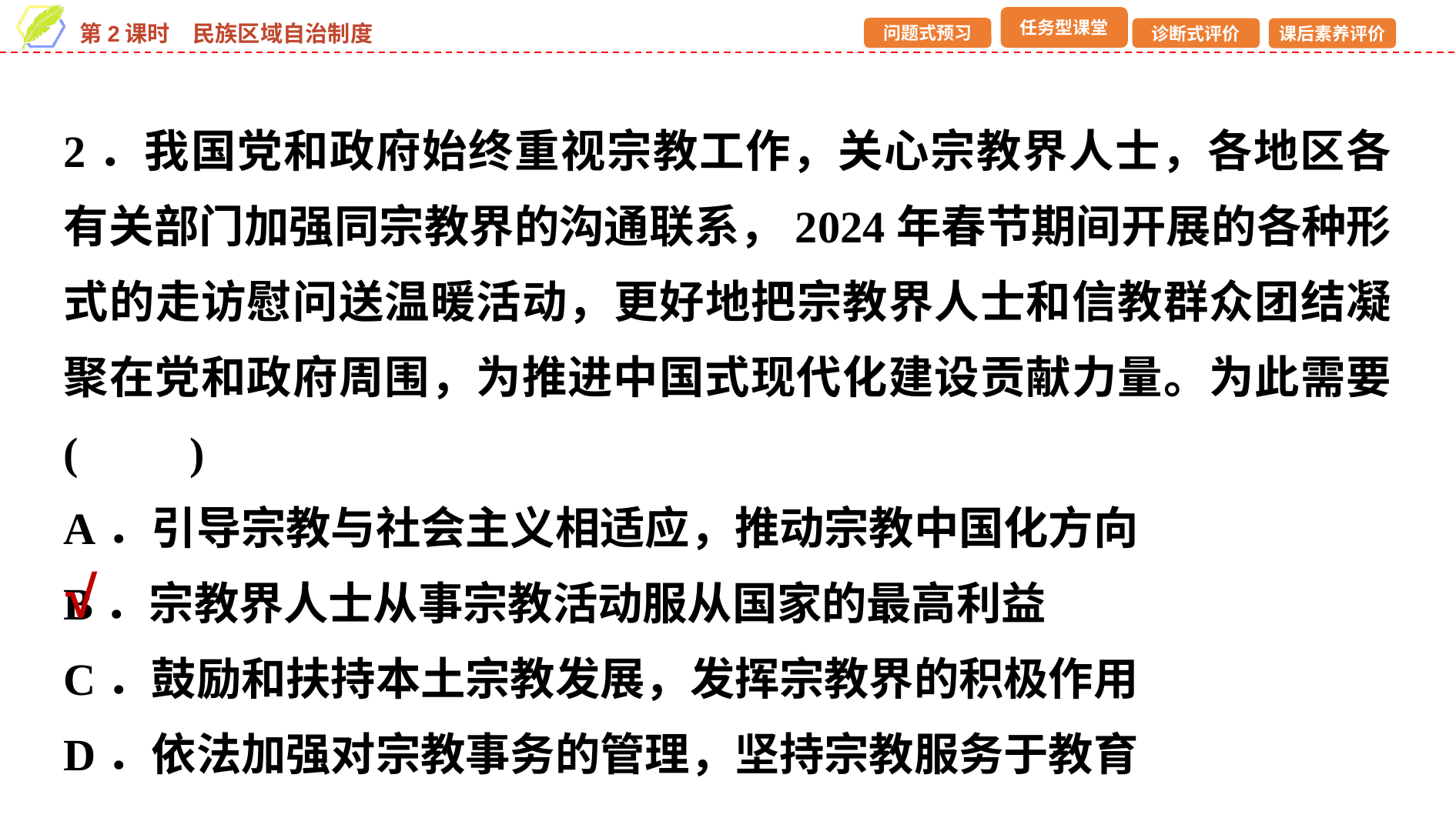

2．我国党和政府始终重视宗教工作，关心宗教界人士，各地区各有关部门加强同宗教界的沟通联系，2024年春节期间开展的各种形式的走访慰问送温暖活动，更好地把宗教界人士和信教群众团结凝聚在党和政府周围，为推进中国式现代化建设贡献力量。为此需要 (　　)
A．引导宗教与社会主义相适应，推动宗教中国化方向
B．宗教界人士从事宗教活动服从国家的最高利益
C．鼓励和扶持本土宗教发展，发挥宗教界的积极作用
D．依法加强对宗教事务的管理，坚持宗教服务于教育
√